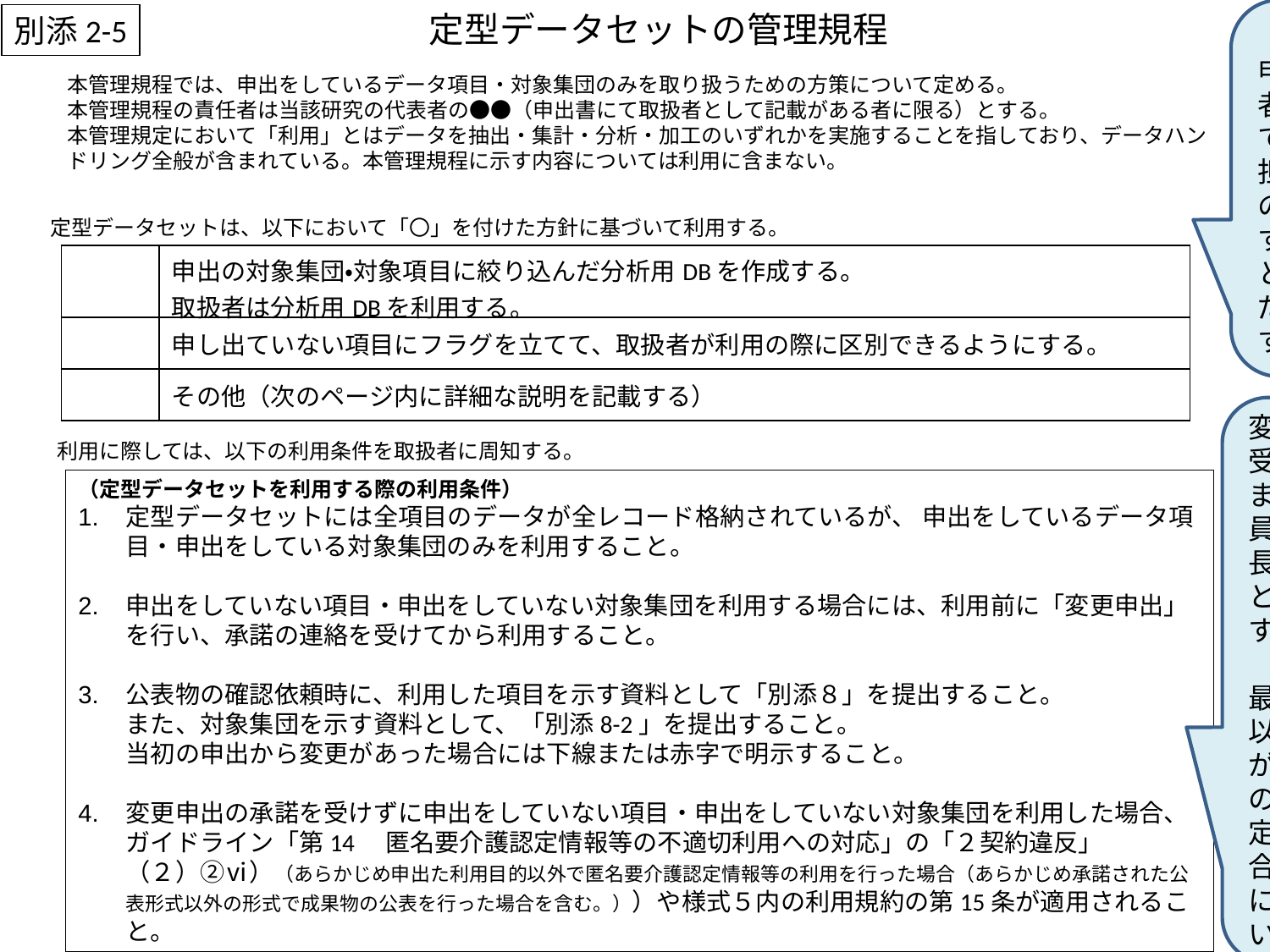

「●●」の箇所は申出の研究の代表者の氏名を記載してください。
担当者とは別の方の名前でも可能ですが、必ず取扱者として申出をいただく必要があります。
定型データセットの管理規程
別添2-5
本管理規程では、申出をしているデータ項目・対象集団のみを取り扱うための方策について定める。
本管理規程の責任者は当該研究の代表者の●●（申出書にて取扱者として記載がある者に限る）とする。
本管理規定において「利用」とはデータを抽出・集計・分析・加工のいずれかを実施することを指しており、データハンドリング全般が含まれている。本管理規程に示す内容については利用に含まない。
定型データセットは、以下において「〇」を付けた方針に基づいて利用する。
|  | 申出の対象集団・対象項目に絞り込んだ分析用DBを作成する。 取扱者は分析用DBを利用する。 |
| --- | --- |
|  | 申し出ていない項目にフラグを立てて、取扱者が利用の際に区別できるようにする。 |
|  | その他（次のページ内に詳細な説明を記載する） |
変更申出は随時受け付けておりますが、専門委員会または委員長の承諾が必須となっております。

最短でも1週間以上かかることが想定されますので、変更が予定されている場合には、お早めにご連絡をお願い致します。
利用に際しては、以下の利用条件を取扱者に周知する。
（定型データセットを利用する際の利用条件）
定型データセットには全項目のデータが全レコード格納されているが、 申出をしているデータ項目・申出をしている対象集団のみを利用すること。
申出をしていない項目・申出をしていない対象集団を利用する場合には、利用前に「変更申出」を行い、承諾の連絡を受けてから利用すること。

公表物の確認依頼時に、利用した項目を示す資料として「別添８」を提出すること。
また、対象集団を示す資料として、「別添8-2」を提出すること。
当初の申出から変更があった場合には下線または赤字で明示すること。

変更申出の承諾を受けずに申出をしていない項目・申出をしていない対象集団を利用した場合、
ガイドライン「第14　匿名要介護認定情報等の不適切利用への対応」の「２契約違反」　（２）②ⅵ）（あらかじめ申出た利用目的以外で匿名要介護認定情報等の利用を行った場合（あらかじめ承諾された公表形式以外の形式で成果物の公表を行った場合を含む。））や様式５内の利用規約の第15条が適用されること。
1
参考として、以下に利用規約の第15条を記載しております。
参考：（利用規約の第15条）
（契約に違反した場合の措置）
第15条　厚生労働省は、利用者若しくは取扱者が本契約に違反し、又は利用者若しくは取扱者に本契約の解除に当たる事由が存すると認められた場合は、利用の停止を行い、本契約の解除の有無にかかわらず、以下の措置を執ることができる。また、利用者及び取扱者は、本契約の終了後であっても、以下の措置が適用されることに同意する。
一　利用者及び取扱者に対して、匿名要介護認定情報等の速やかな返却・消去並びに複写データ、中間生成物及び最終生成物の消去を行わせること。
二　別表の各号の要件に応じて、一定の期間又は期間を定めずに、利用を停止すること、利用者からの匿名要介護認定情報等の提供の申出を受け付けないこととすること、匿名要介護認定情報等を利用して行った研究や業務の成果の公表を行わせないこととすること並びに利用者及び取扱者の氏名を公表すること。
２　利用者及び取扱者は、本契約に違反して匿名要介護認定情報等の利用を行うことにより利益を得た場合には、厚生労働省の請求に基づき、同利用により取得した利益の詳細を開示した上、厚生労働省の指定する期間内に当該利益に相当する額を違約金として納付する。
３　利用者及び取扱者が前項の違約金を厚生労働省の指定する期間内に支払わないときは、当該利用者及び取扱者は、当該期間を経過した日から支払いをする日までの日数に応じ、年５パーセントの割合で計算した額の遅延利息を支払う。
４　本契約に違反した者は、違反の発覚から原則３ヶ月以内に違反した理由と再発防止策を書面にまとめ、事務局に提出すること。